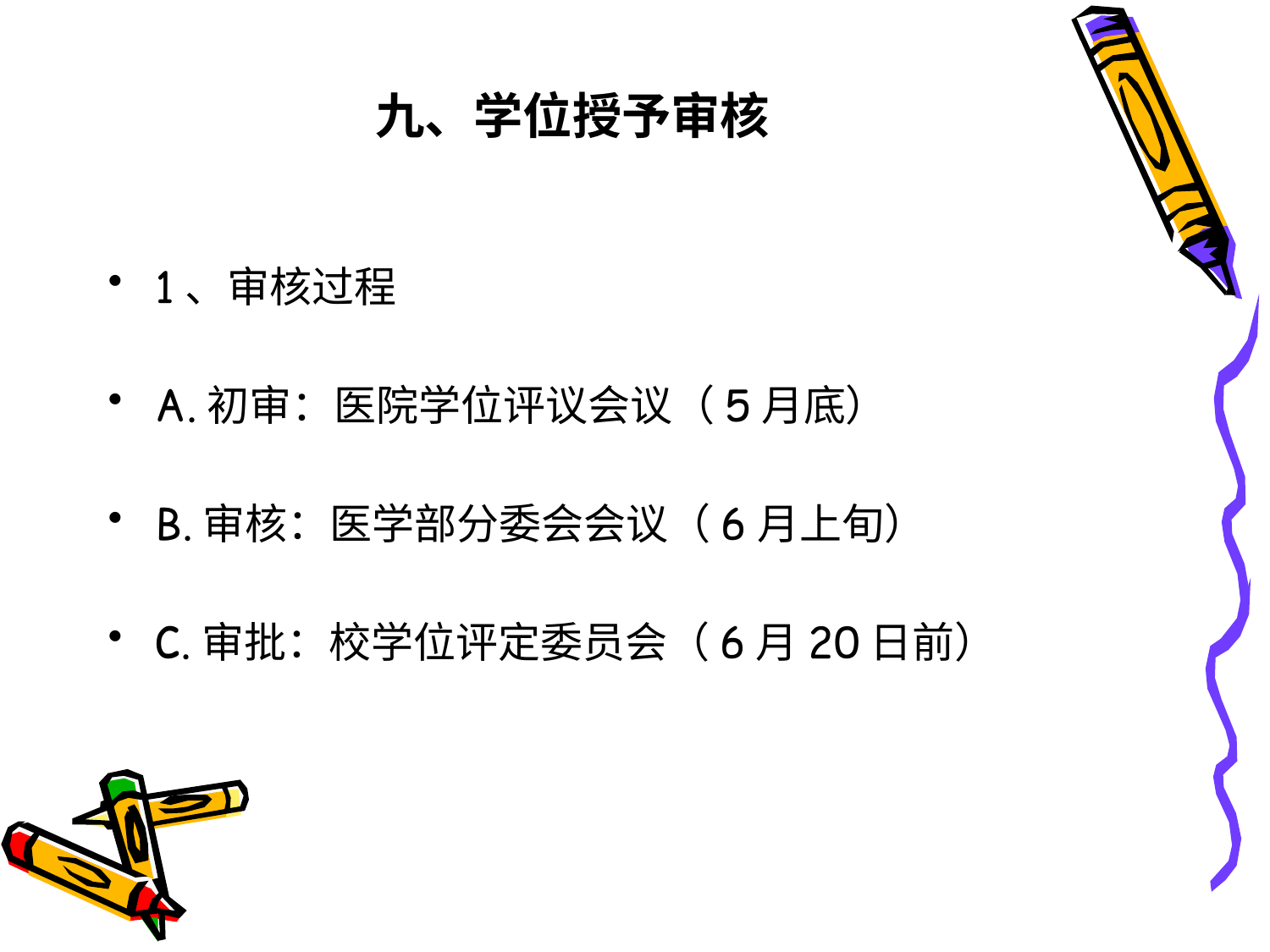

# 九、学位授予审核
1、审核过程

A.初审：医院学位评议会议（5月底）

B.审核：医学部分委会会议（6月上旬）

C.审批：校学位评定委员会（6月20日前）